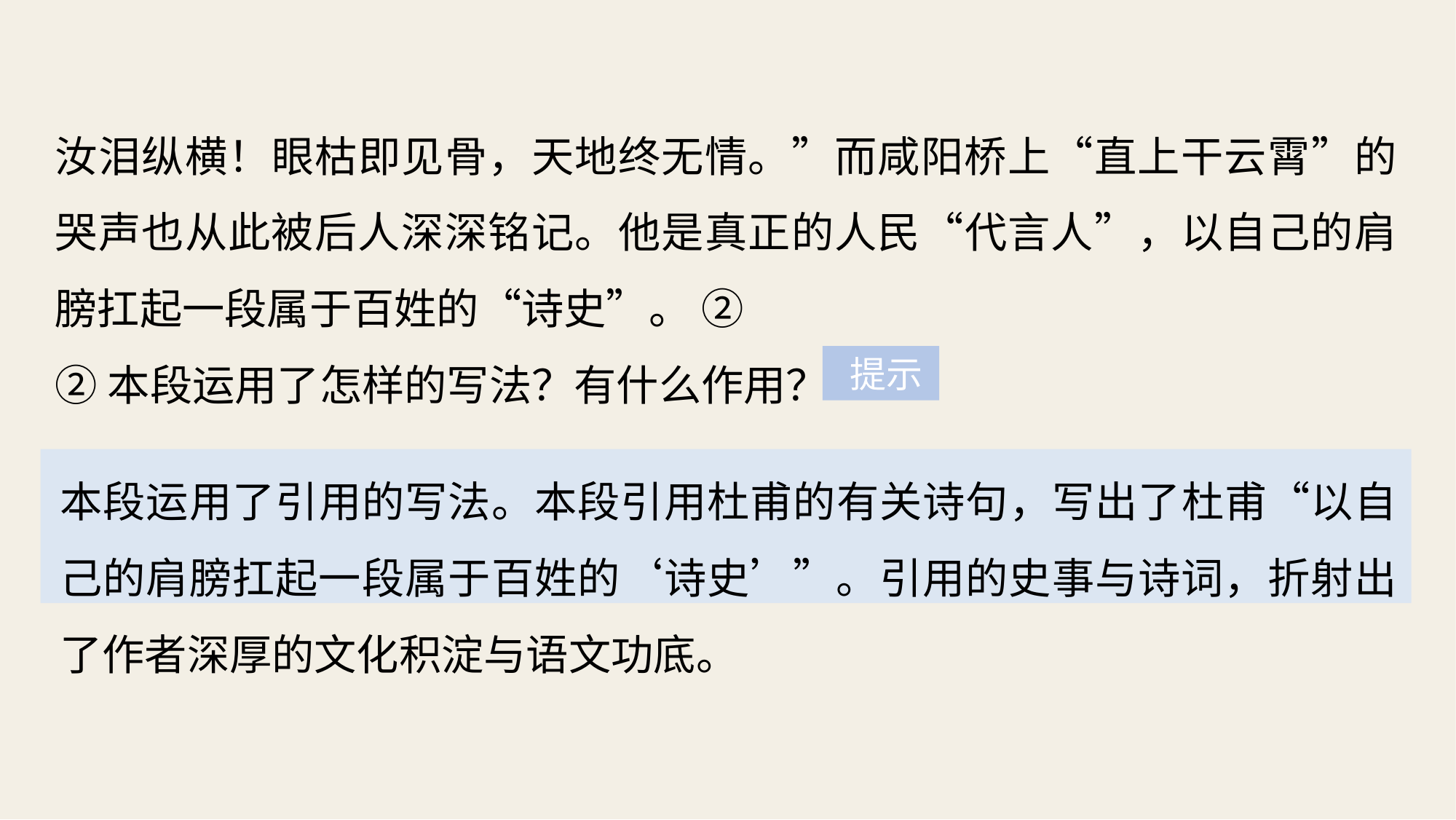

汝泪纵横！眼枯即见骨，天地终无情。”而咸阳桥上“直上干云霄”的哭声也从此被后人深深铭记。他是真正的人民“代言人”，以自己的肩膀扛起一段属于百姓的“诗史”。 ②
②本段运用了怎样的写法？有什么作用？
 提示
本段运用了引用的写法。本段引用杜甫的有关诗句，写出了杜甫“以自己的肩膀扛起一段属于百姓的‘诗史’”。引用的史事与诗词，折射出了作者深厚的文化积淀与语文功底。